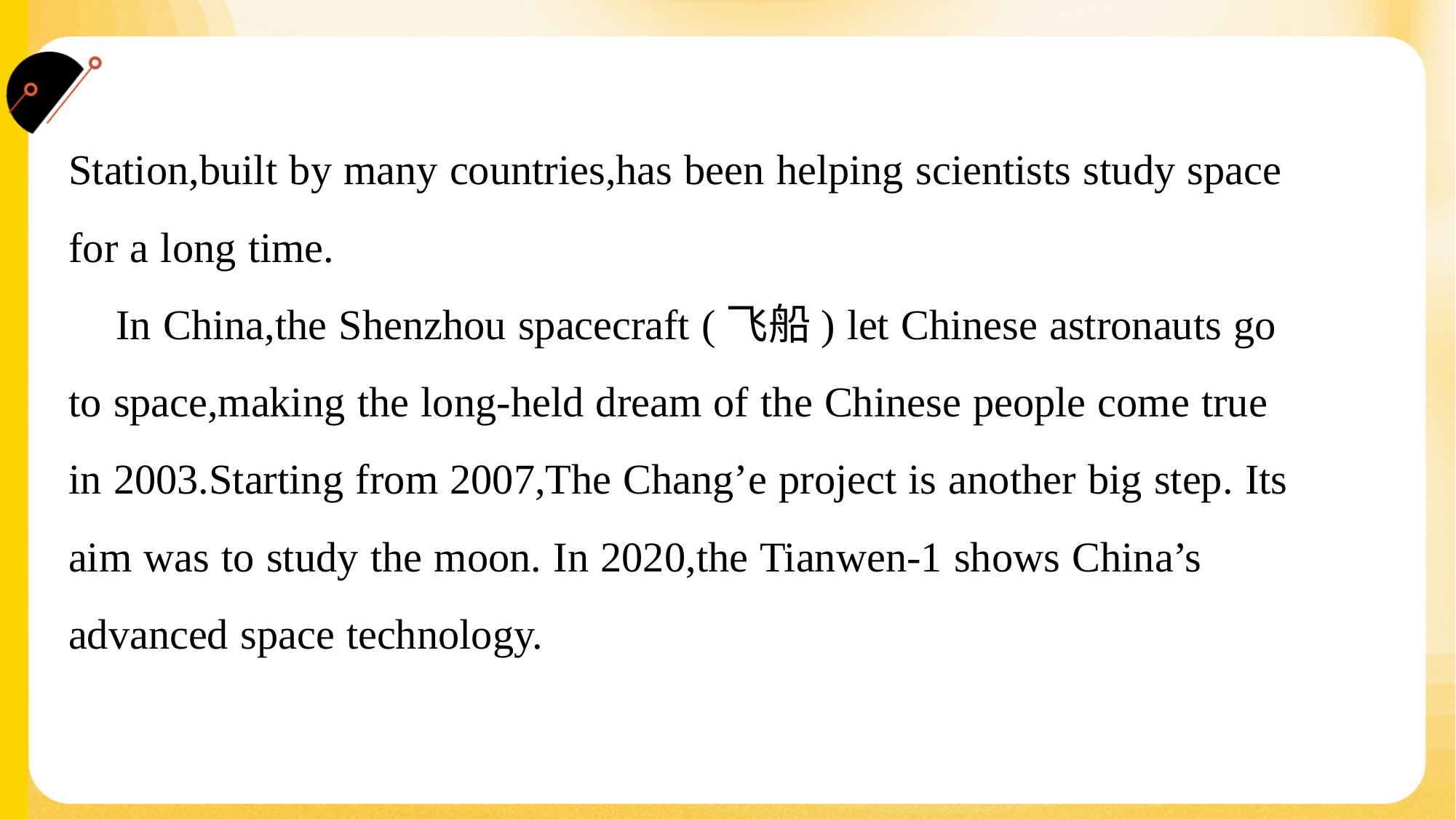

Station,built by many countries,has been helping scientists study space
for a long time.
    In China,the Shenzhou spacecraft (飞船) let Chinese astronauts go
to space,making the long-held dream of the Chinese people come true
in 2003.Starting from 2007,The Chang’e project is another big step. Its
aim was to study the moon. In 2020,the Tianwen-1 shows China’s
advanced space technology.